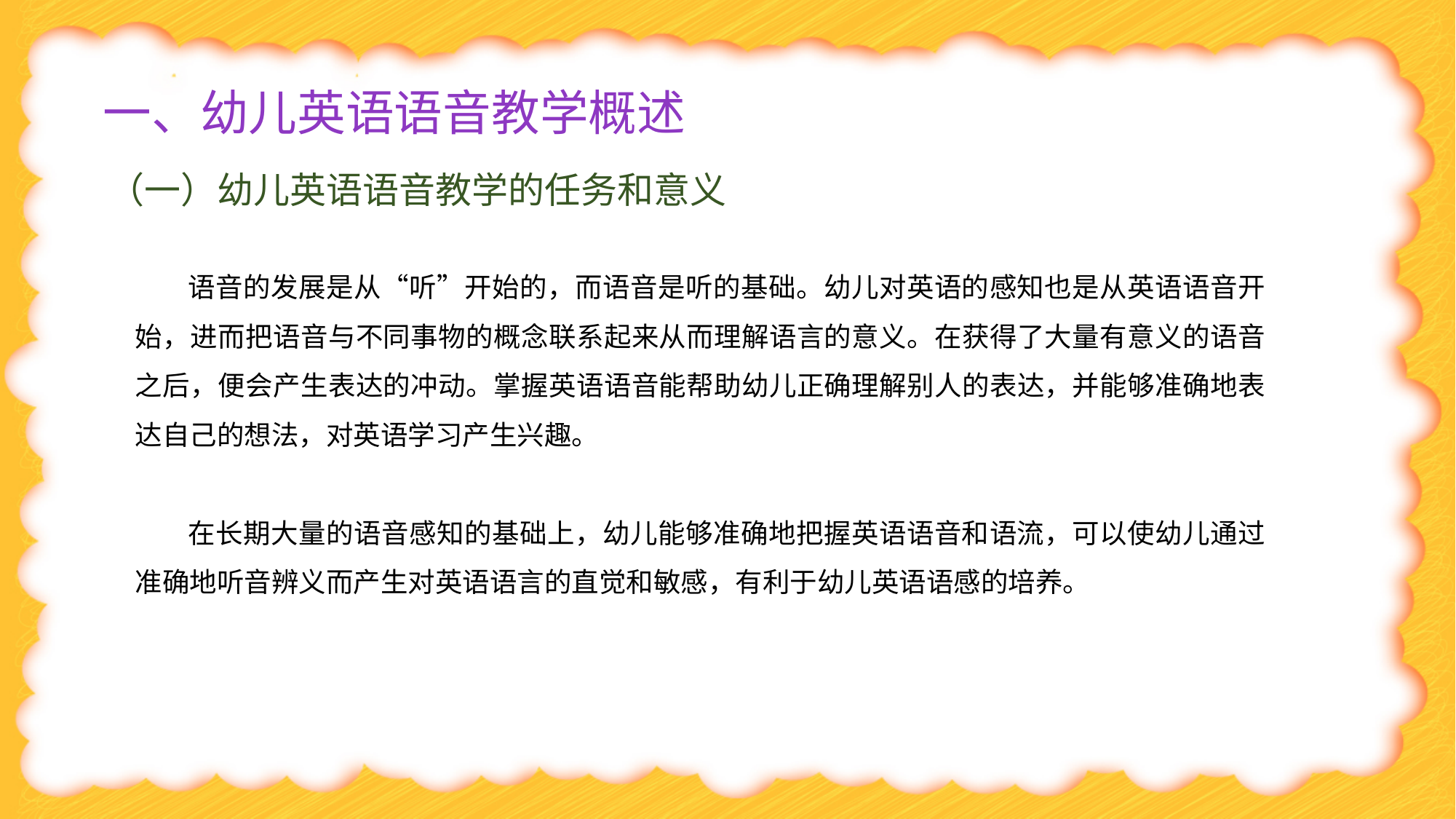

# 一、幼儿英语语音教学概述
（一）幼儿英语语音教学的任务和意义
       语音的发展是从“听”开始的，而语音是听的基础。幼儿对英语的感知也是从英语语音开始，进而把语音与不同事物的概念联系起来从而理解语言的意义。在获得了大量有意义的语音之后，便会产生表达的冲动。掌握英语语音能帮助幼儿正确理解别人的表达，并能够准确地表达自己的想法，对英语学习产生兴趣。

       在长期大量的语音感知的基础上，幼儿能够准确地把握英语语音和语流，可以使幼儿通过准确地听音辨义而产生对英语语言的直觉和敏感，有利于幼儿英语语感的培养。